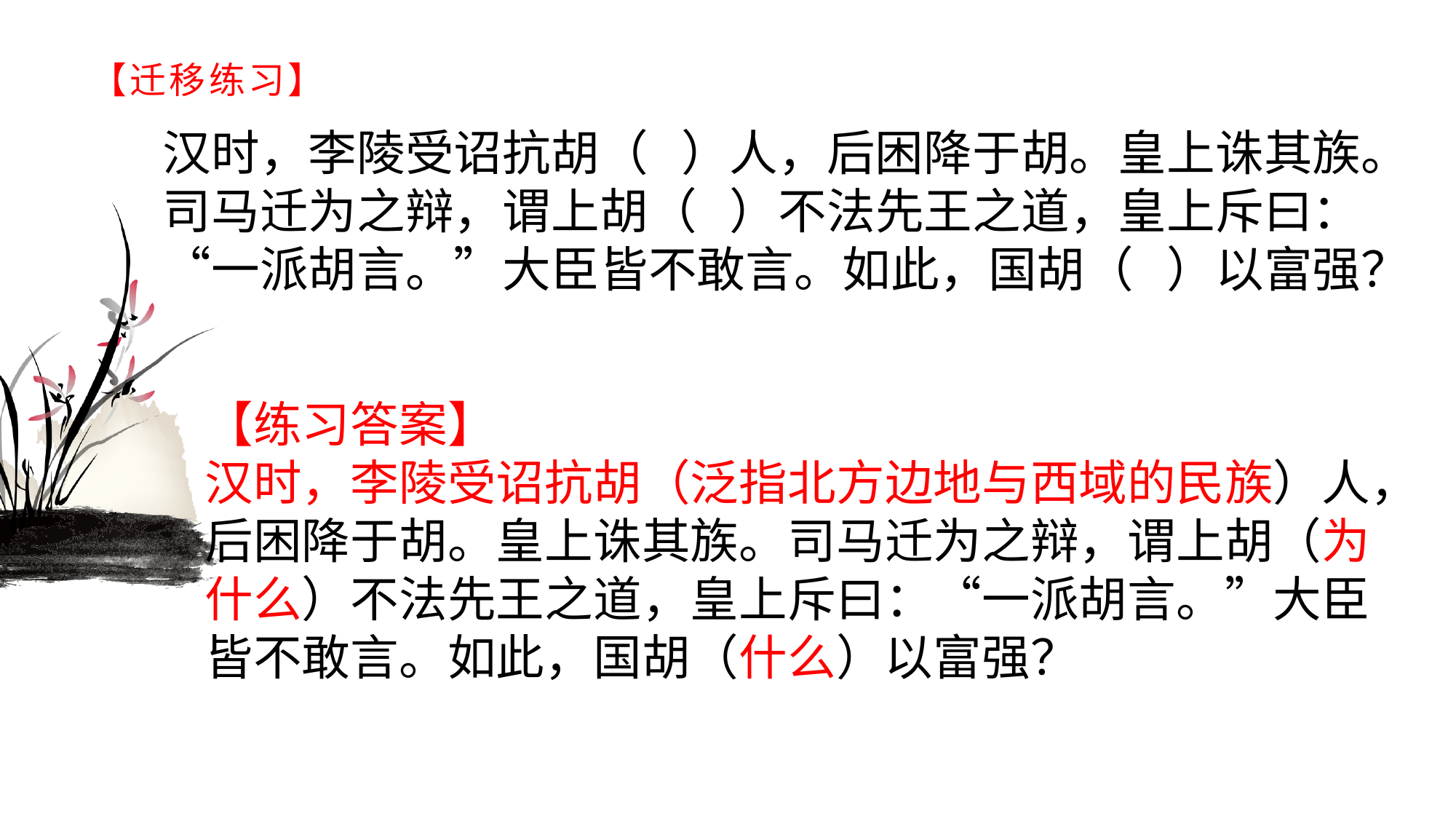

# 【迁移练习】
汉时，李陵受诏抗胡（   ）人，后困降于胡。皇上诛其族。司马迁为之辩，谓上胡（   ）不法先王之道，皇上斥曰：“一派胡言。”大臣皆不敢言。如此，国胡（   ）以富强？
【练习答案】汉时，李陵受诏抗胡（泛指北方边地与西域的民族）人，后困降于胡。皇上诛其族。司马迁为之辩，谓上胡（为什么）不法先王之道，皇上斥曰：“一派胡言。”大臣皆不敢言。如此，国胡（什么）以富强？